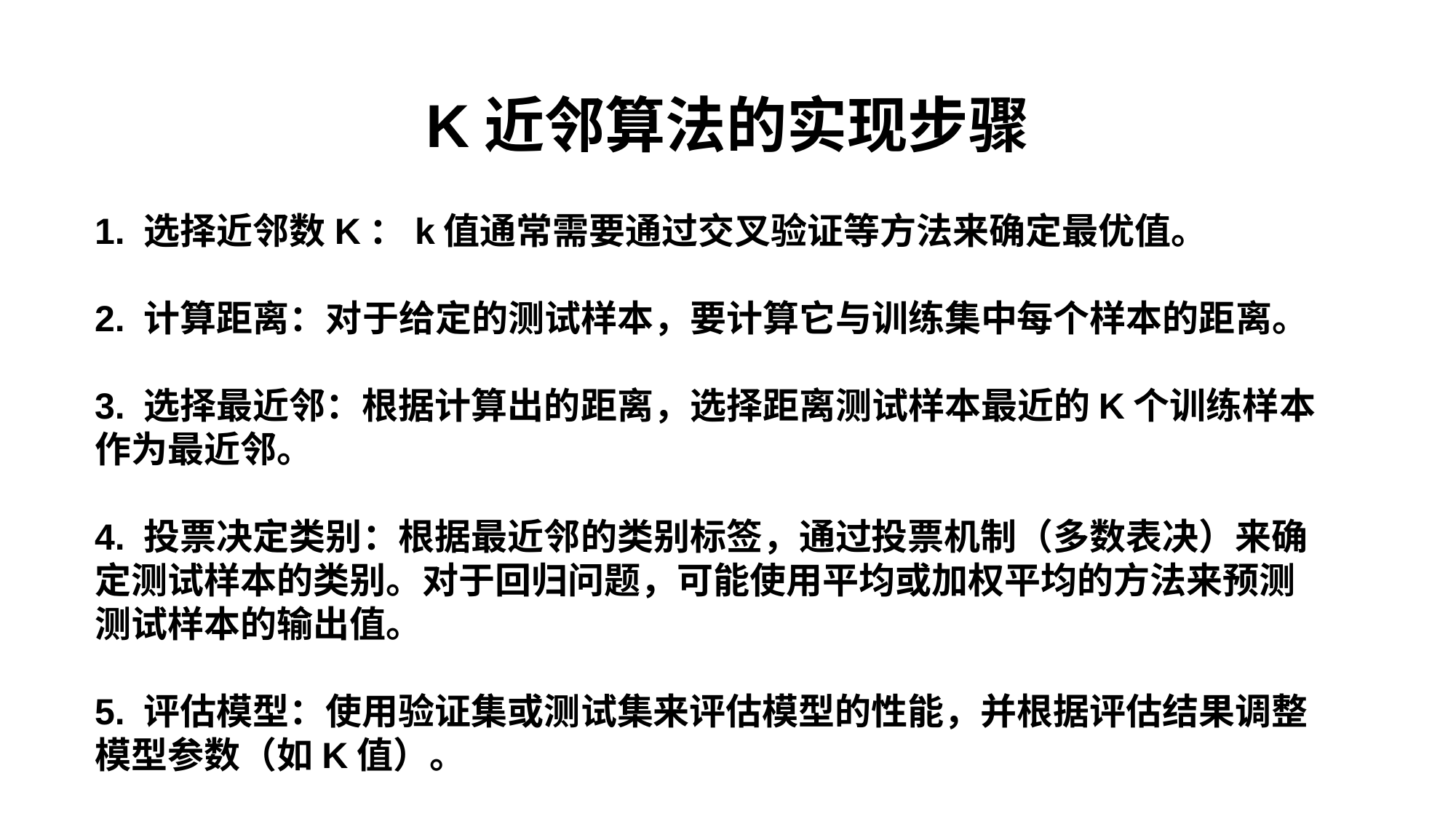

K近邻算法的实现步骤
1. 选择近邻数K：k值通常需要通过交叉验证等方法来确定最优值。

2. 计算距离：对于给定的测试样本，要计算它与训练集中每个样本的距离。

3. 选择最近邻：根据计算出的距离，选择距离测试样本最近的K个训练样本作为最近邻。

4. 投票决定类别：根据最近邻的类别标签，通过投票机制（多数表决）来确定测试样本的类别。对于回归问题，可能使用平均或加权平均的方法来预测测试样本的输出值。

5. 评估模型：使用验证集或测试集来评估模型的性能，并根据评估结果调整模型参数（如K值）。